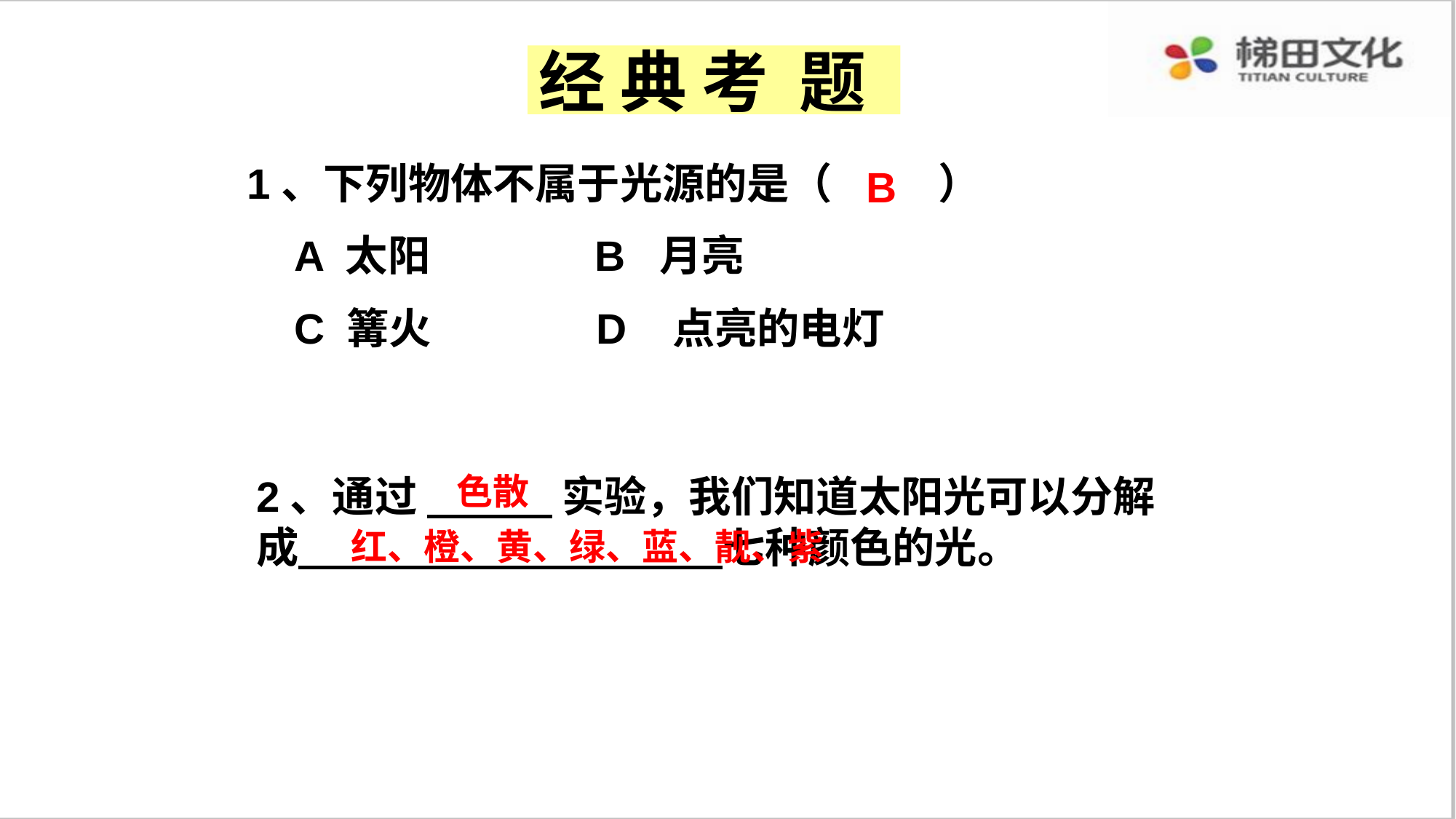

# 经 典 考  题
1、下列物体不属于光源的是（           ）
    A 太阳                B  月亮
    C 篝火                D   点亮的电灯
B
色散
2、通过               实验，我们知道太阳光可以分解成                                            七种颜色的光。
红、橙、黄、绿、蓝、靓、紫